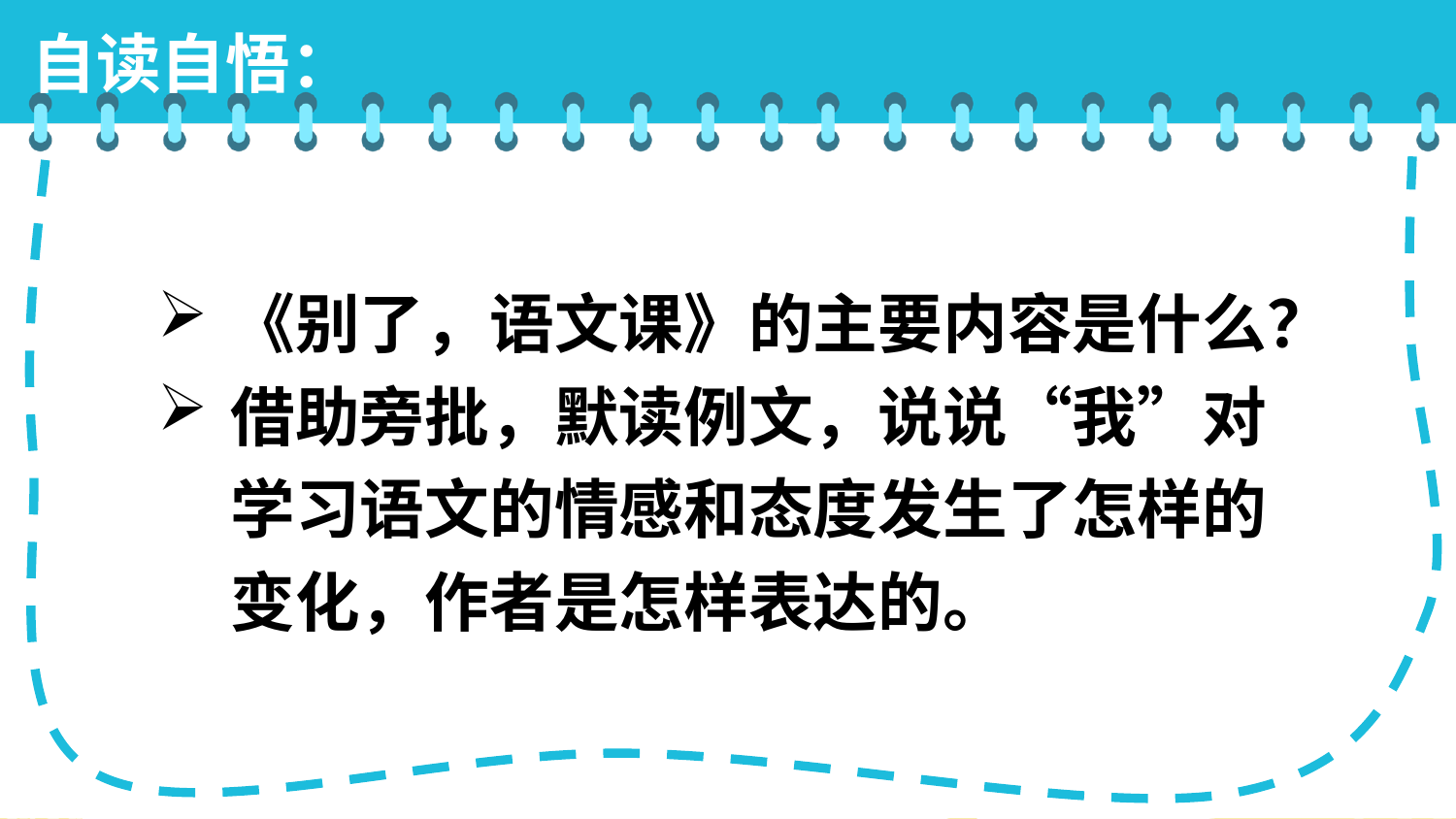

自读自悟：
《别了，语文课》的主要内容是什么？
借助旁批，默读例文，说说“我”对学习语文的情感和态度发生了怎样的变化，作者是怎样表达的。